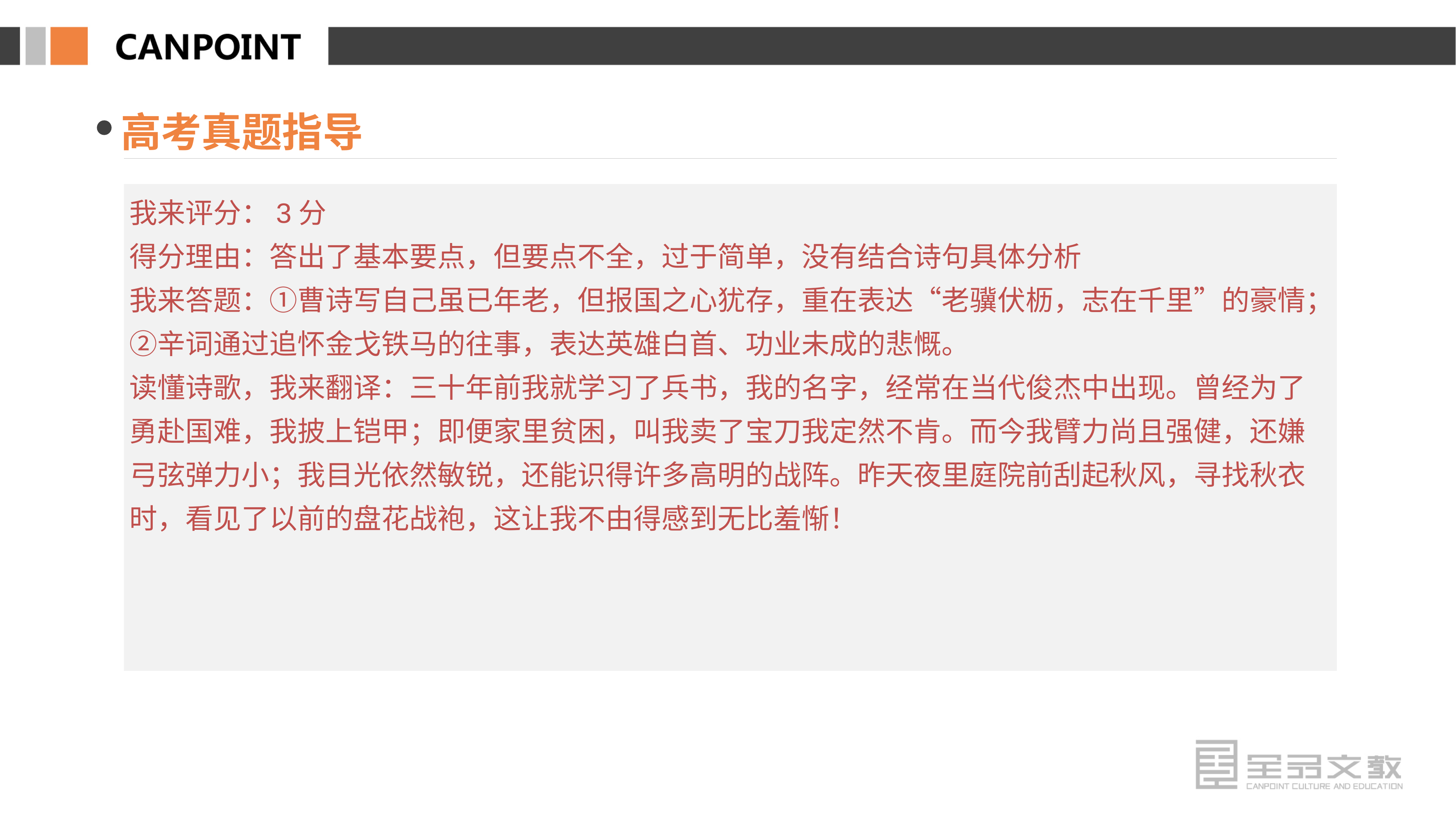

高考真题指导

我来评分：3分
得分理由：答出了基本要点，但要点不全，过于简单，没有结合诗句具体分析
我来答题：①曹诗写自己虽已年老，但报国之心犹存，重在表达“老骥伏枥，志在千里”的豪情；②辛词通过追怀金戈铁马的往事，表达英雄白首、功业未成的悲慨。
读懂诗歌，我来翻译：三十年前我就学习了兵书，我的名字，经常在当代俊杰中出现。曾经为了勇赴国难，我披上铠甲；即便家里贫困，叫我卖了宝刀我定然不肯。而今我臂力尚且强健，还嫌弓弦弹力小；我目光依然敏锐，还能识得许多高明的战阵。昨天夜里庭院前刮起秋风，寻找秋衣时，看见了以前的盘花战袍，这让我不由得感到无比羞惭！